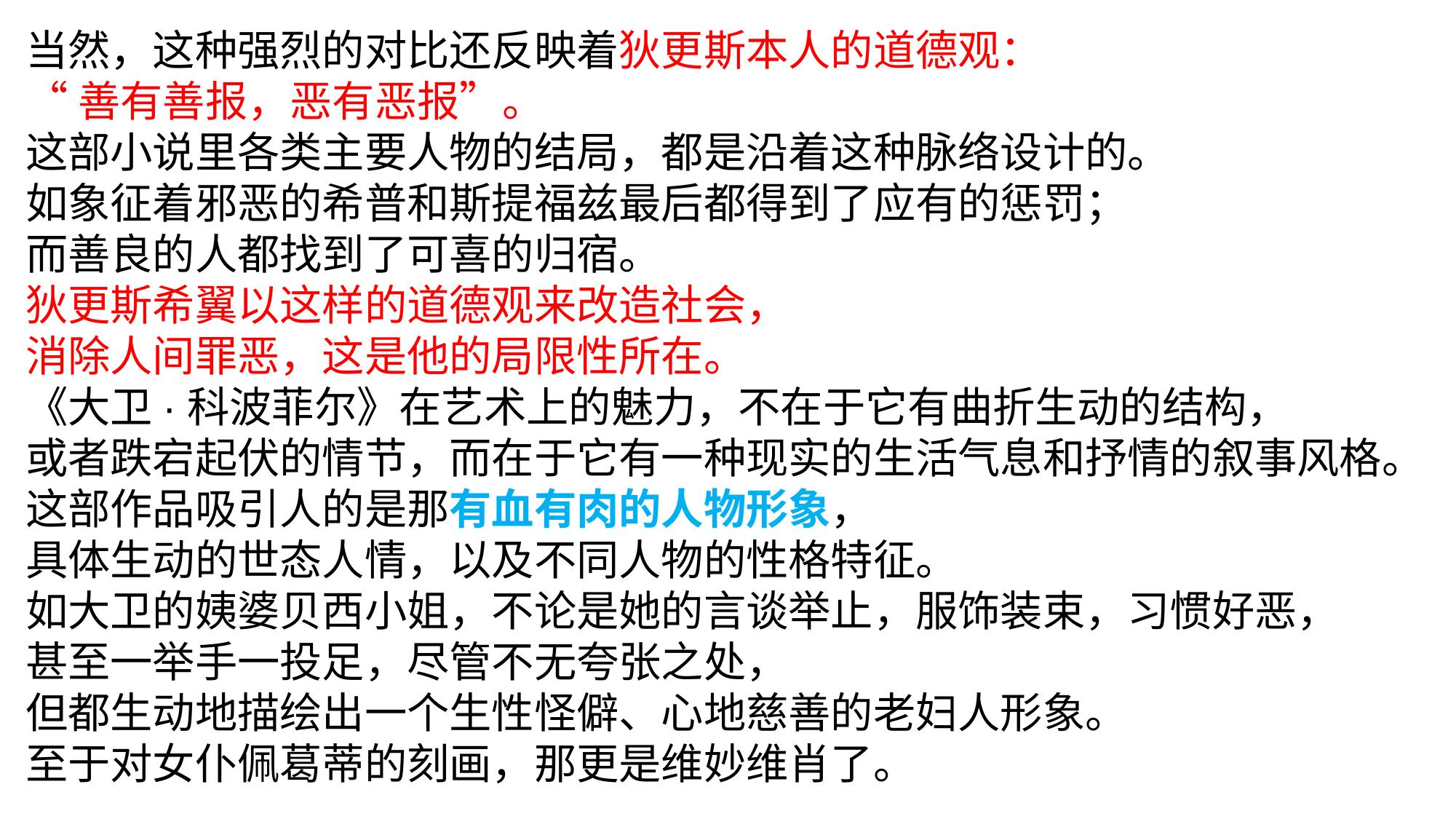

当然，这种强烈的对比还反映着狄更斯本人的道德观：
“善有善报，恶有恶报”。
这部小说里各类主要人物的结局，都是沿着这种脉络设计的。
如象征着邪恶的希普和斯提福兹最后都得到了应有的惩罚；
而善良的人都找到了可喜的归宿。
狄更斯希翼以这样的道德观来改造社会，
消除人间罪恶，这是他的局限性所在。
《大卫·科波菲尔》在艺术上的魅力，不在于它有曲折生动的结构，
或者跌宕起伏的情节，而在于它有一种现实的生活气息和抒情的叙事风格。这部作品吸引人的是那有血有肉的人物形象，
具体生动的世态人情，以及不同人物的性格特征。
如大卫的姨婆贝西小姐，不论是她的言谈举止，服饰装束，习惯好恶，
甚至一举手一投足，尽管不无夸张之处，
但都生动地描绘出一个生性怪僻、心地慈善的老妇人形象。
至于对女仆佩葛蒂的刻画，那更是维妙维肖了。